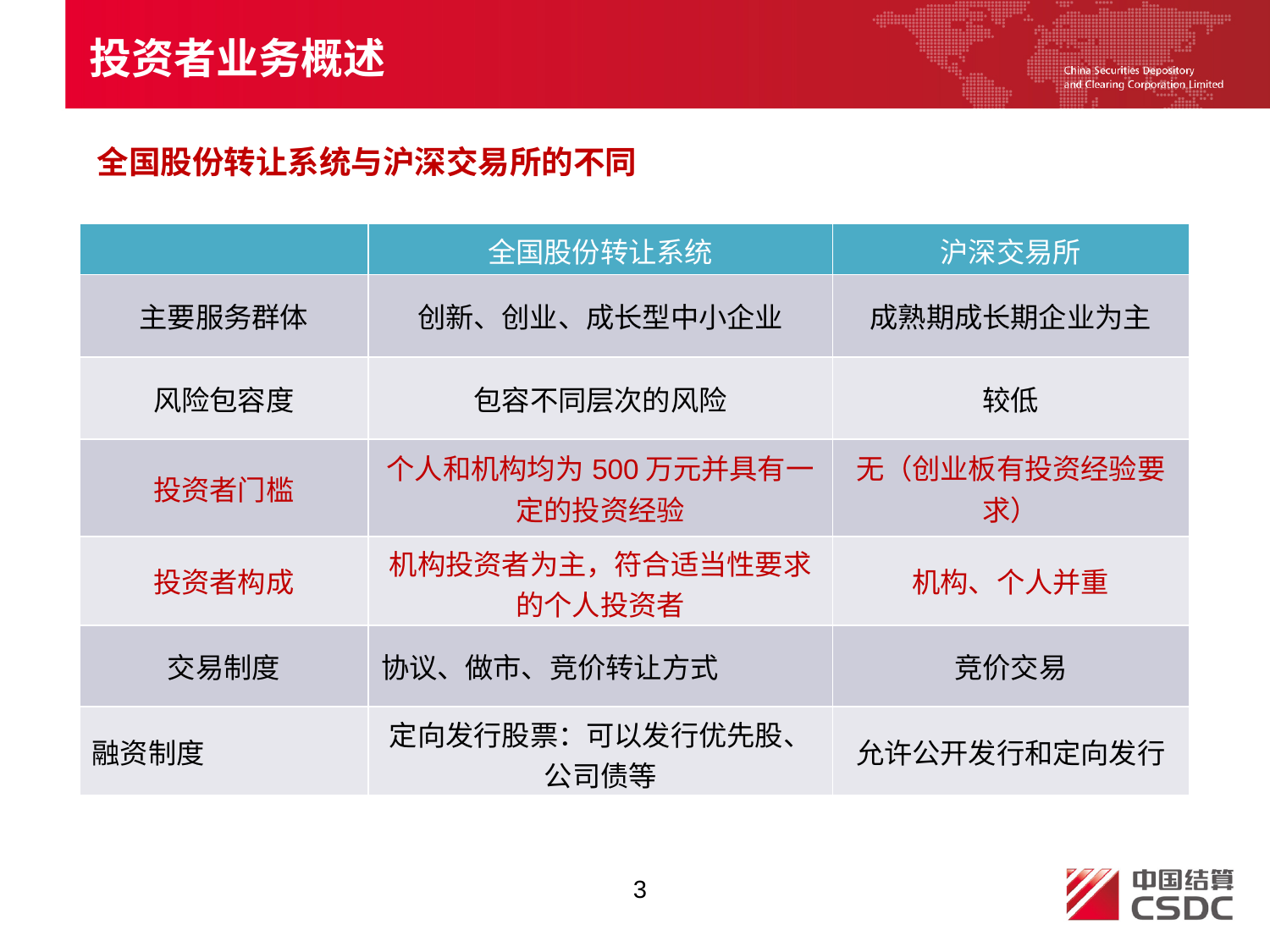

投资者业务概述
全国股份转让系统与沪深交易所的不同
|  | 全国股份转让系统 | 沪深交易所 |
| --- | --- | --- |
| 主要服务群体 | 创新、创业、成长型中小企业 | 成熟期成长期企业为主 |
| 风险包容度 | 包容不同层次的风险 | 较低 |
| 投资者门槛 | 个人和机构均为500万元并具有一定的投资经验 | 无（创业板有投资经验要求） |
| 投资者构成 | 机构投资者为主，符合适当性要求的个人投资者 | 机构、个人并重 |
| 交易制度 | 协议、做市、竞价转让方式 | 竞价交易 |
| 融资制度 | 定向发行股票：可以发行优先股、公司债等 | 允许公开发行和定向发行 |
3